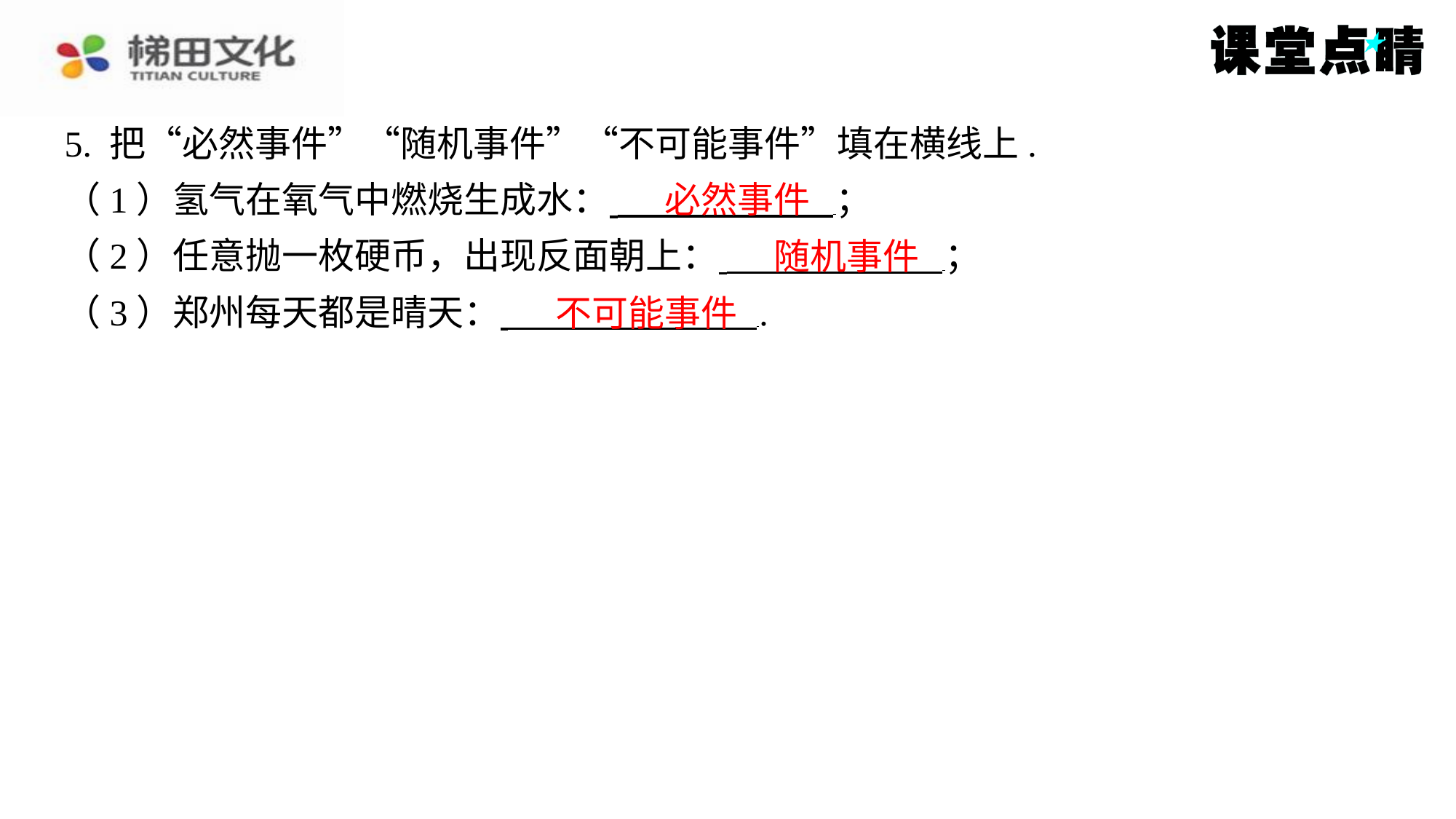

5. 把“必然事件”“随机事件”“不可能事件”填在横线上.
（1）氢气在氧气中燃烧生成水：                                  ⁠；
（2）任意抛一枚硬币，出现反面朝上：                                  ⁠；
（3）郑州每天都是晴天：                                       ⁠.
必然事件
随机事件
不可能事件